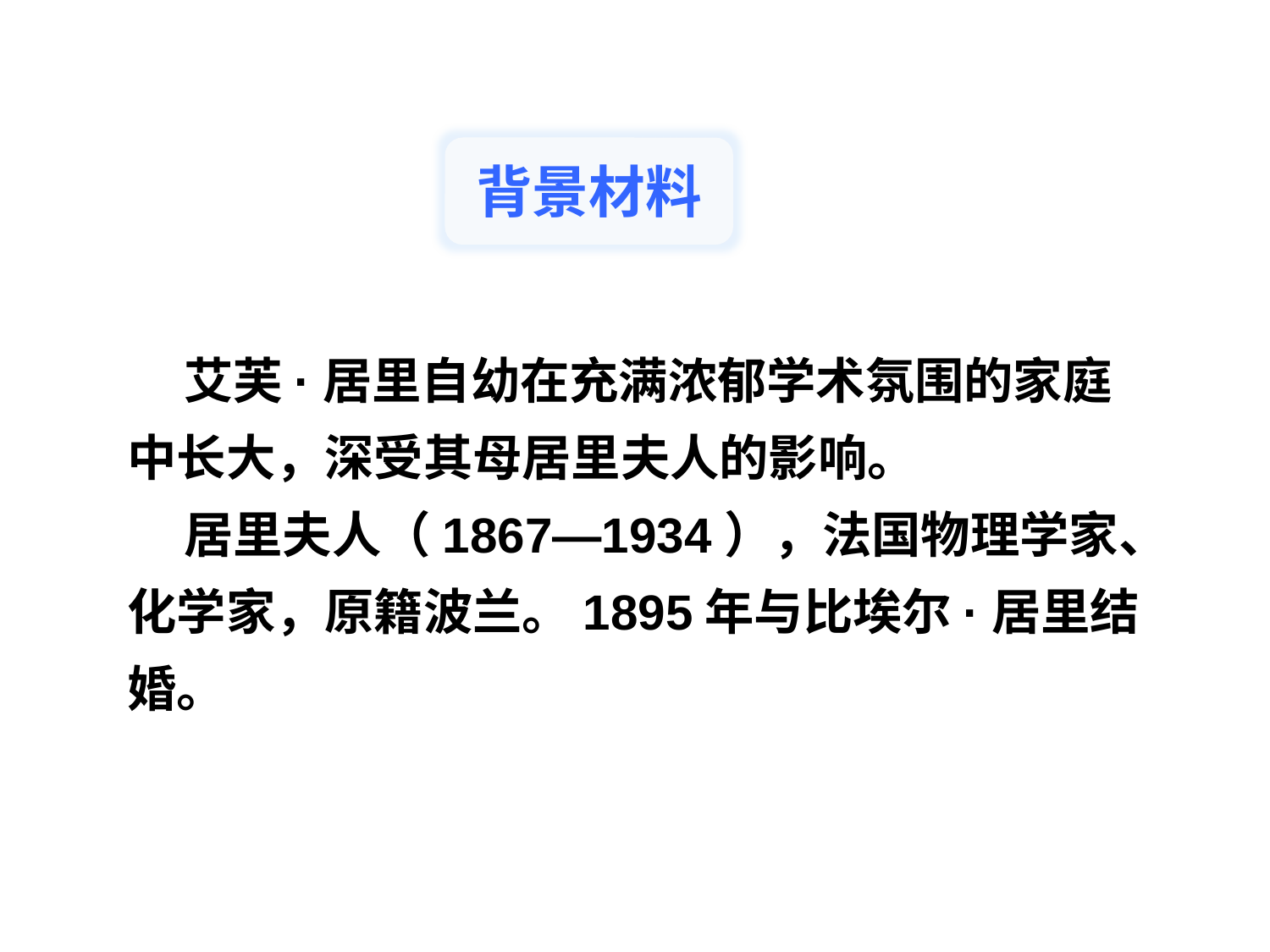

背景材料
    艾芙·居里自幼在充满浓郁学术氛围的家庭中长大，深受其母居里夫人的影响。
    居里夫人（1867—1934），法国物理学家、化学家，原籍波兰。1895年与比埃尔·居里结婚。